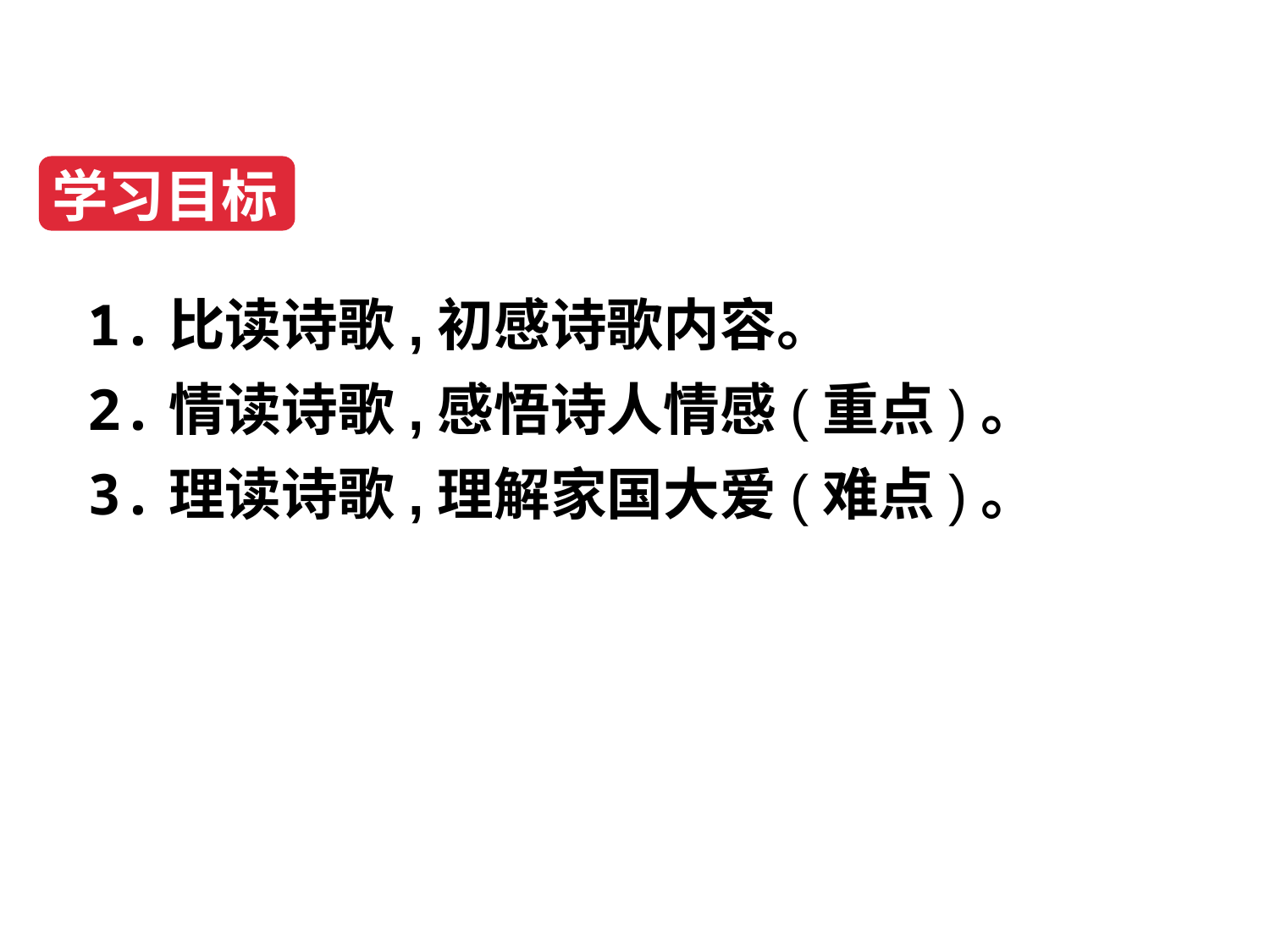

学习目标
1.比读诗歌,初感诗歌内容。
2.情读诗歌,感悟诗人情感(重点)。
3.理读诗歌,理解家国大爱(难点)。